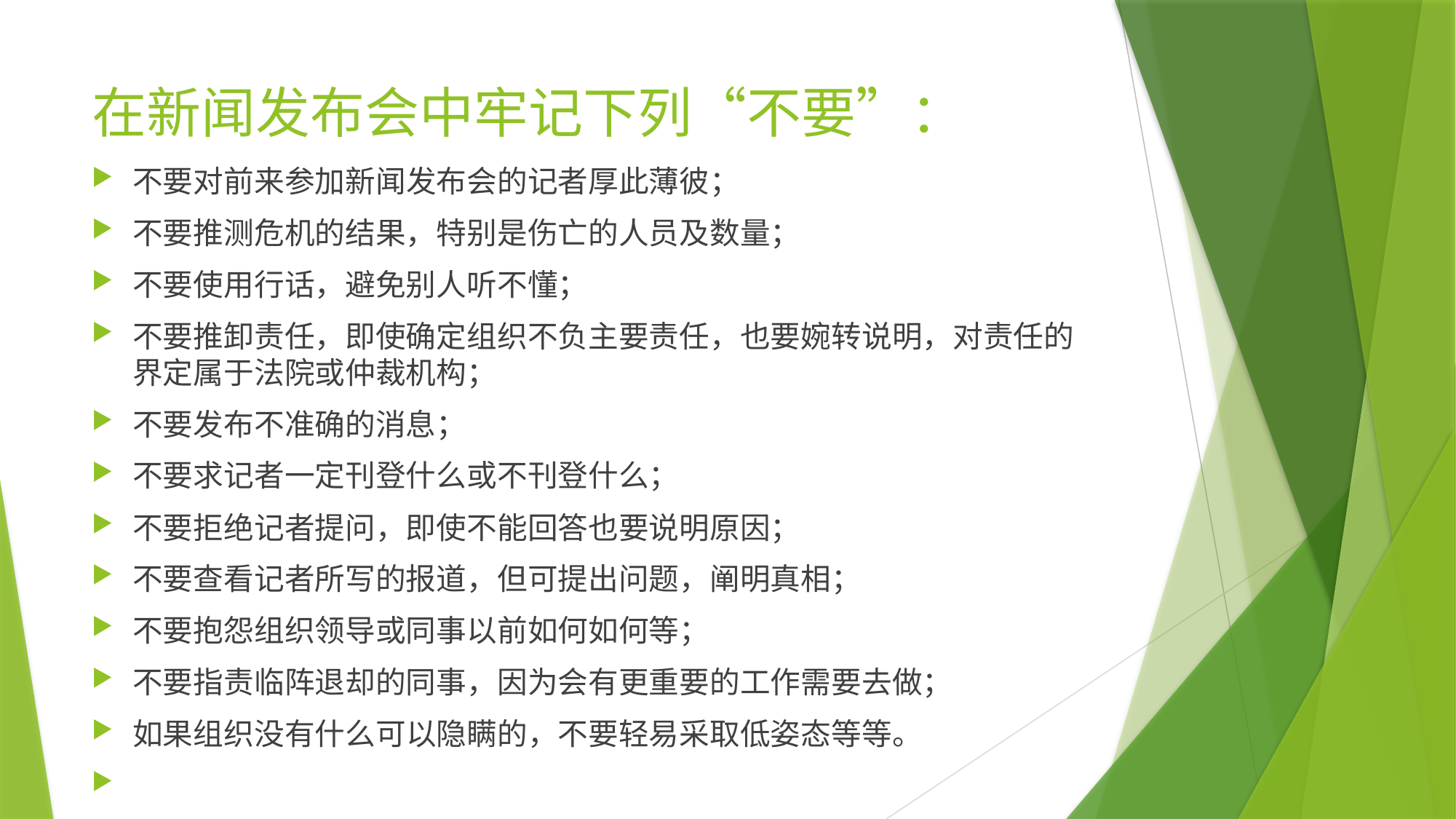

# 在新闻发布会中牢记下列“不要”：
不要对前来参加新闻发布会的记者厚此薄彼；
不要推测危机的结果，特别是伤亡的人员及数量；
不要使用行话，避免别人听不懂；
不要推卸责任，即使确定组织不负主要责任，也要婉转说明，对责任的界定属于法院或仲裁机构；
不要发布不准确的消息；
不要求记者一定刊登什么或不刊登什么；
不要拒绝记者提问，即使不能回答也要说明原因；
不要查看记者所写的报道，但可提出问题，阐明真相；
不要抱怨组织领导或同事以前如何如何等；
不要指责临阵退却的同事，因为会有更重要的工作需要去做；
如果组织没有什么可以隐瞒的，不要轻易采取低姿态等等。